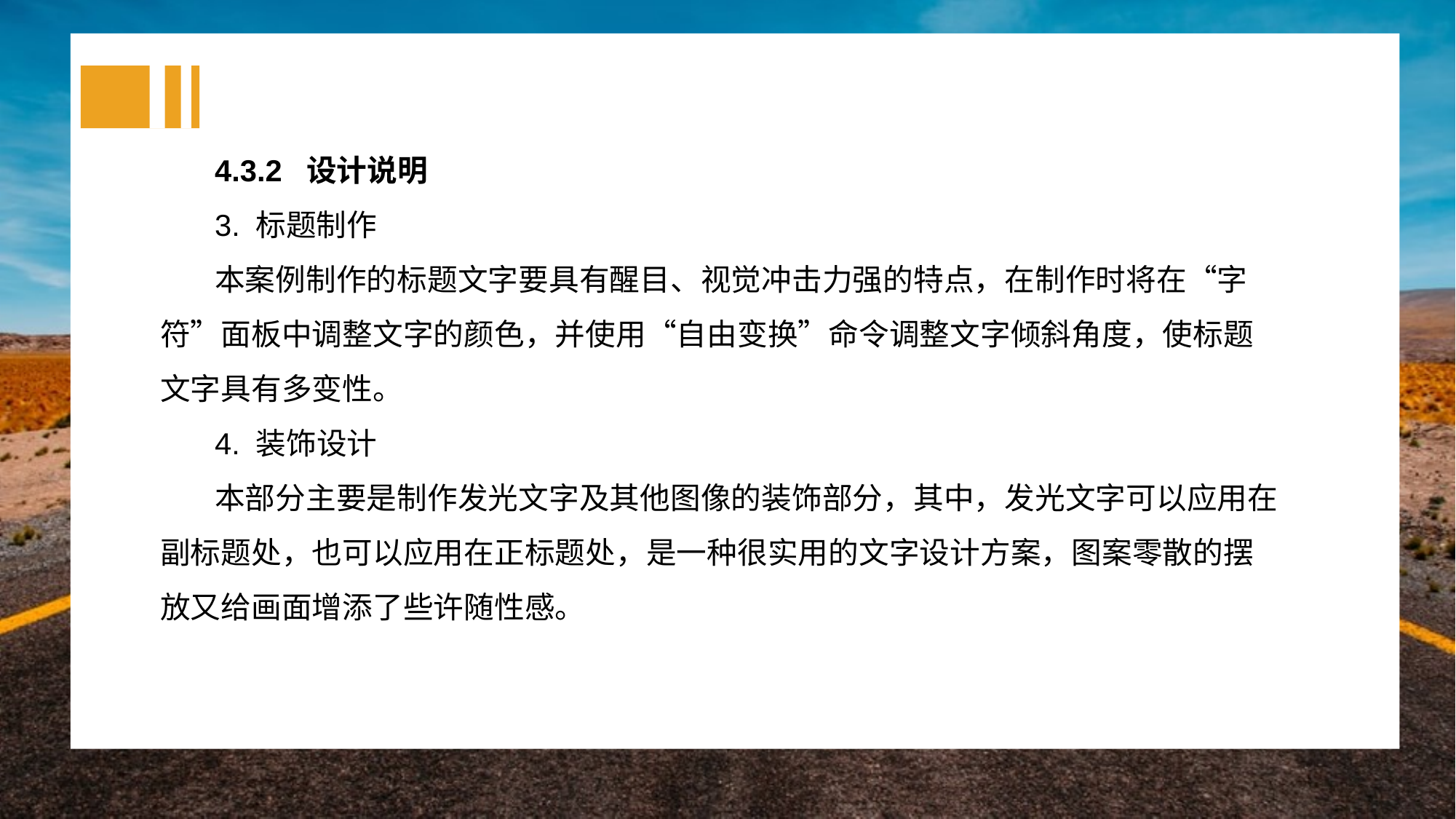

4.3.2  设计说明
3. 标题制作
本案例制作的标题文字要具有醒目、视觉冲击力强的特点，在制作时将在“字符”面板中调整文字的颜色，并使用“自由变换”命令调整文字倾斜角度，使标题文字具有多变性。
4. 装饰设计
本部分主要是制作发光文字及其他图像的装饰部分，其中，发光文字可以应用在副标题处，也可以应用在正标题处，是一种很实用的文字设计方案，图案零散的摆放又给画面增添了些许随性感。